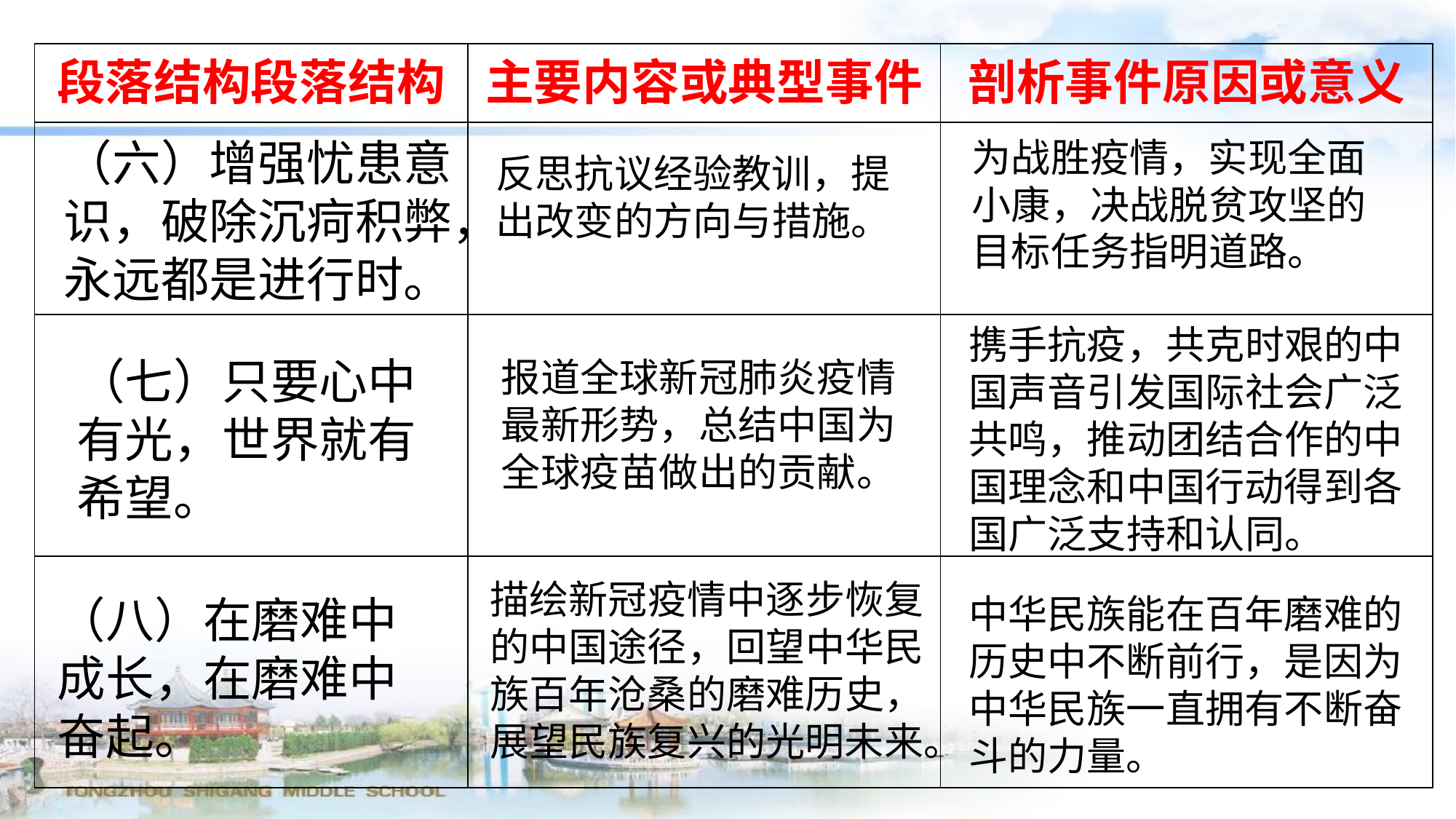

| 段落结构段落结构 | 主要内容或典型事件 | 剖析事件原因或意义 |
| --- | --- | --- |
|  |  |  |
|  |  |  |
|  |  |  |
（六）增强忧患意识，破除沉疴积弊，永远都是进行时。
为战胜疫情，实现全面小康，决战脱贫攻坚的目标任务指明道路。
反思抗议经验教训，提出改变的方向与措施。
携手抗疫，共克时艰的中国声音引发国际社会广泛共鸣，推动团结合作的中国理念和中国行动得到各国广泛支持和认同。
（七）只要心中有光，世界就有希望。
报道全球新冠肺炎疫情最新形势，总结中国为全球疫苗做出的贡献。
描绘新冠疫情中逐步恢复的中国途径，回望中华民族百年沧桑的磨难历史，展望民族复兴的光明未来。
（八）在磨难中成长，在磨难中奋起。
中华民族能在百年磨难的历史中不断前行，是因为中华民族一直拥有不断奋斗的力量。